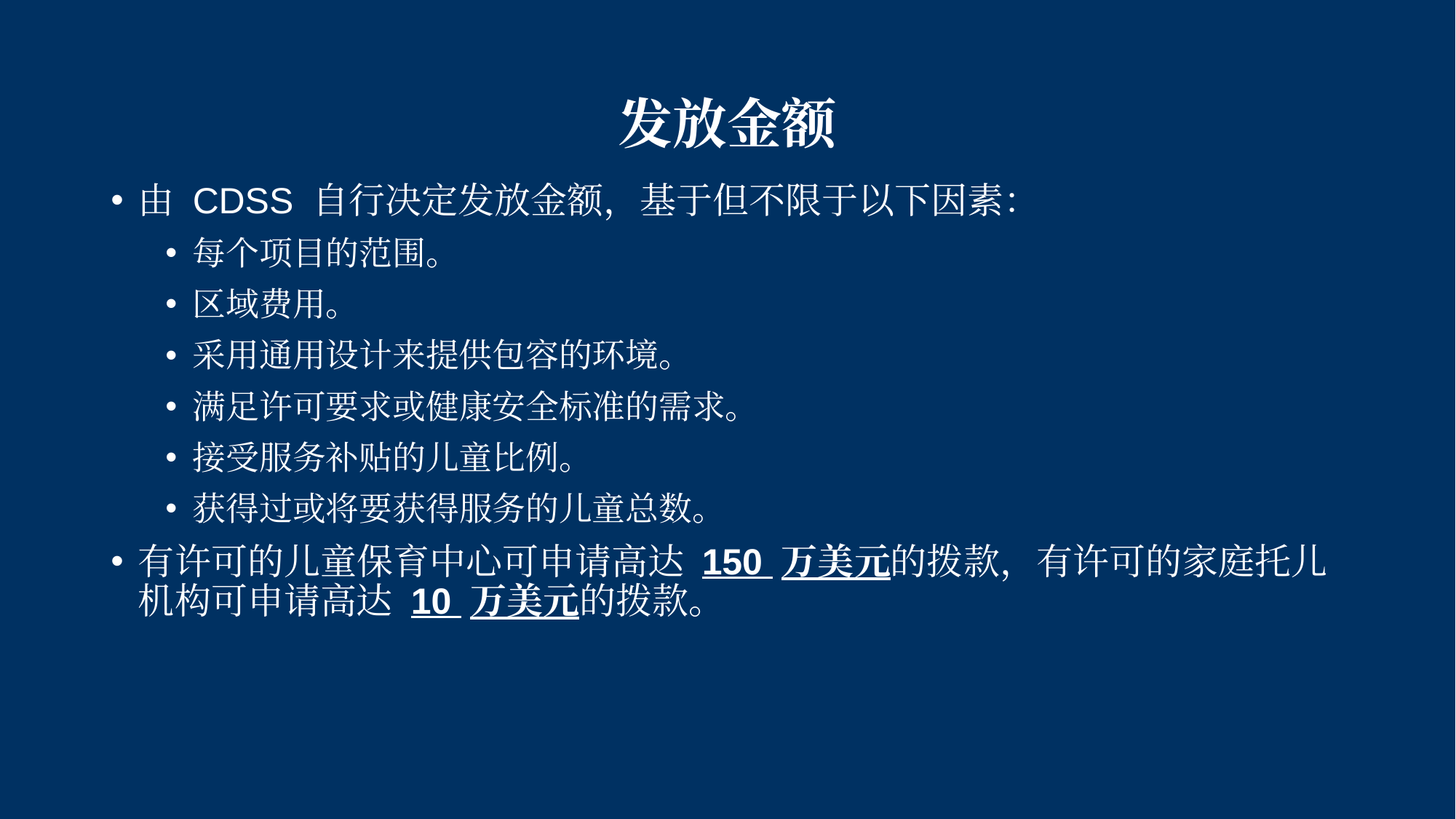

# 发放金额
由 CDSS 自行决定发放金额，基于但不限于以下因素：
每个项目的范围。
区域费用。
采用通用设计来提供包容的环境。
满足许可要求或健康安全标准的需求。
接受服务补贴的儿童比例。
获得过或将要获得服务的儿童总数。
有许可的儿童保育中心可申请高达 150 万美元的拨款，有许可的家庭托儿机构可申请高达 10 万美元的拨款。